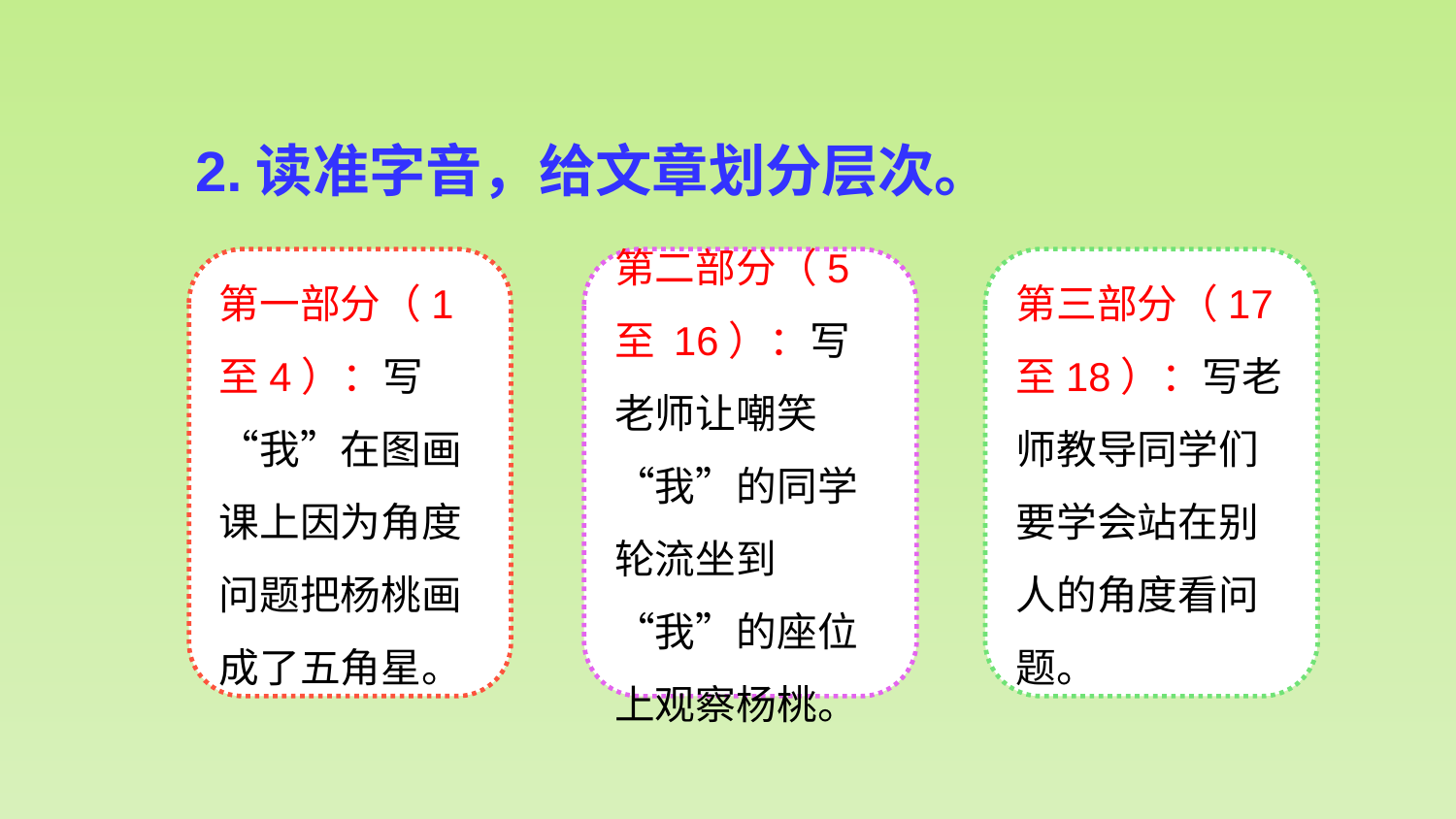

2.读准字音，给文章划分层次。
第一部分（1至4）：写“我”在图画课上因为角度问题把杨桃画成了五角星。
第二部分（5至 16）：写老师让嘲笑“我”的同学轮流坐到“我”的座位上观察杨桃。
第三部分（17至18）：写老师教导同学们要学会站在别人的角度看问题。